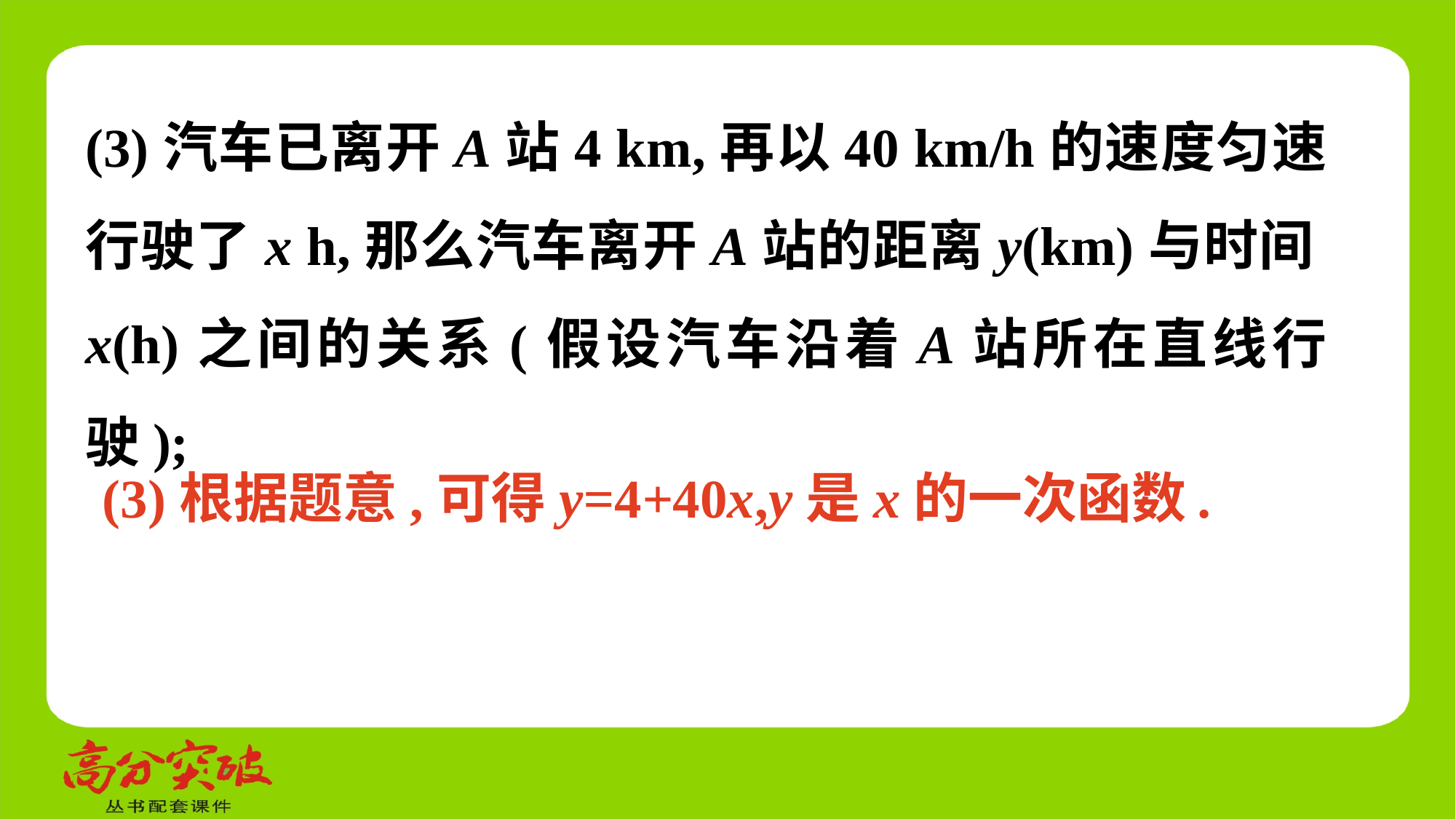

(3)汽车已离开A站4 km,再以40 km/h的速度匀速行驶了x h,那么汽车离开A站的距离y(km)与时间x(h)之间的关系(假设汽车沿着A站所在直线行驶);
(3)根据题意,可得y=4+40x,y是x的一次函数.